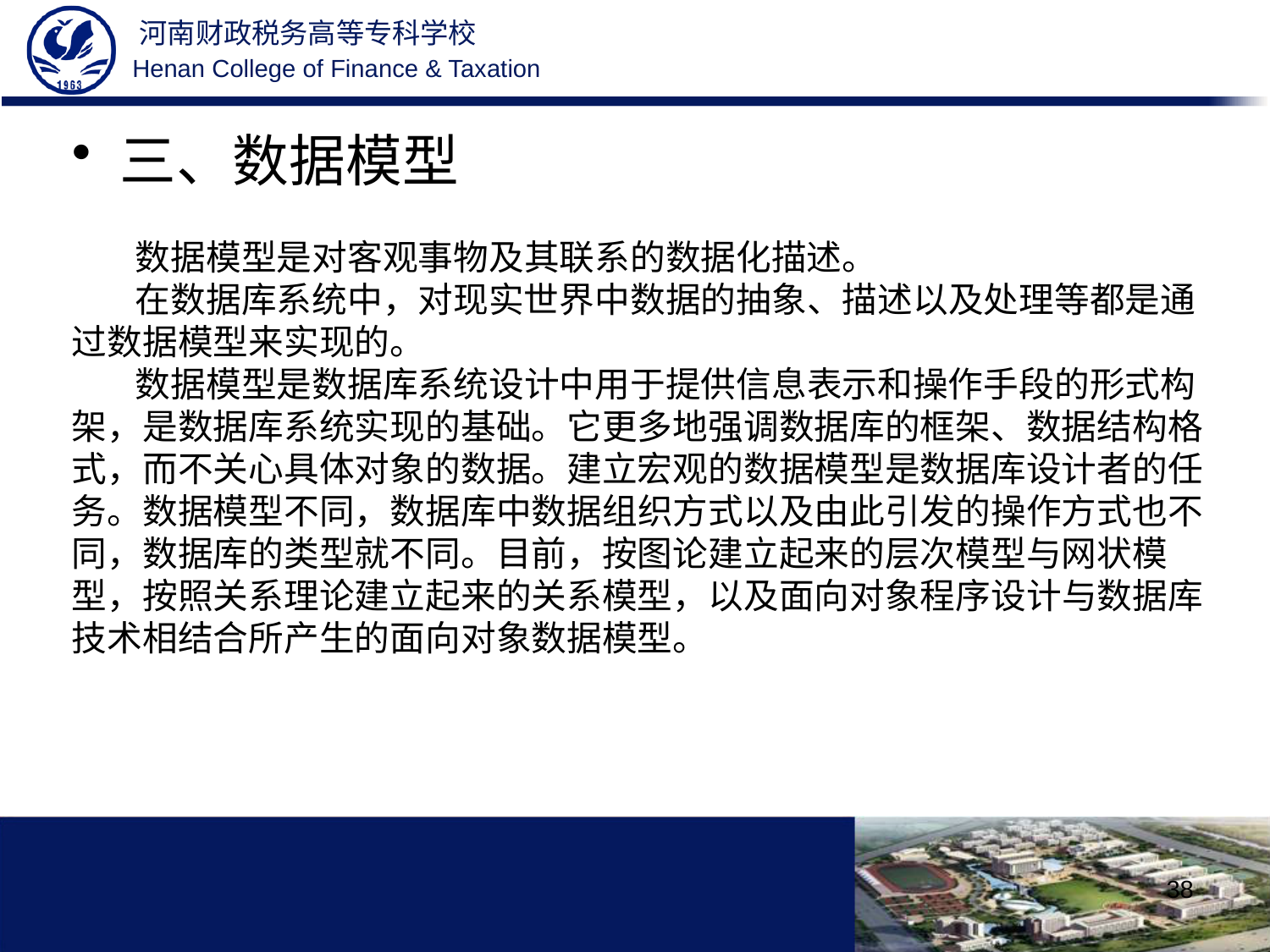

三、数据模型

       数据模型是对客观事物及其联系的数据化描述。
       在数据库系统中，对现实世界中数据的抽象、描述以及处理等都是通过数据模型来实现的。
       数据模型是数据库系统设计中用于提供信息表示和操作手段的形式构架，是数据库系统实现的基础。它更多地强调数据库的框架、数据结构格式，而不关心具体对象的数据。建立宏观的数据模型是数据库设计者的任务。数据模型不同，数据库中数据组织方式以及由此引发的操作方式也不同，数据库的类型就不同。目前，按图论建立起来的层次模型与网状模型，按照关系理论建立起来的关系模型，以及面向对象程序设计与数据库技术相结合所产生的面向对象数据模型。

38